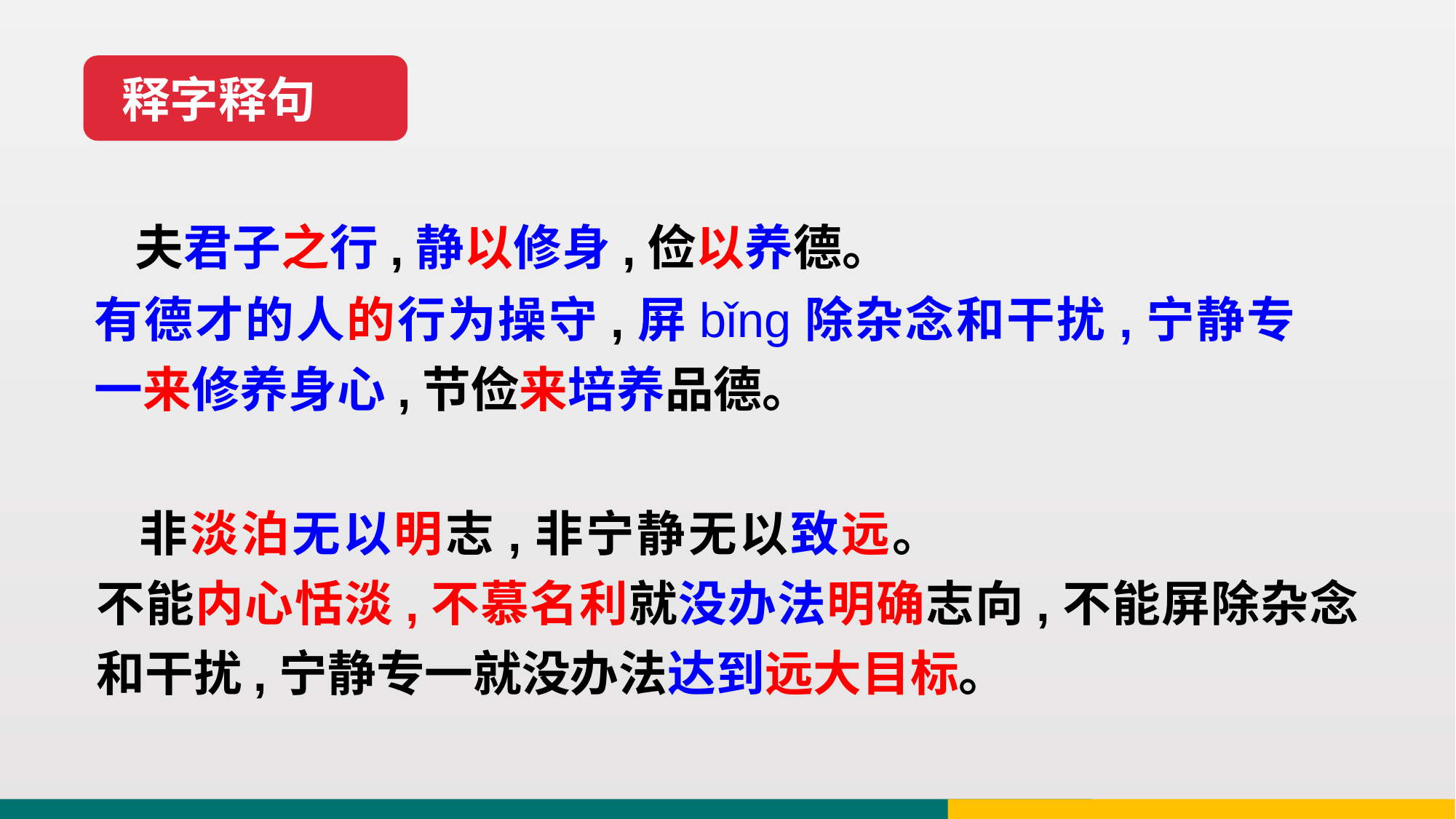

释字释句
夫君子之行,静以修身,俭以养德。
有德才的人的行为操守,屏bǐng除杂念和干扰,宁静专一来修养身心,节俭来培养品德。
非淡泊无以明志,非宁静无以致远。
不能内心恬淡,不慕名利就没办法明确志向,不能屏除杂念和干扰,宁静专一就没办法达到远大目标。